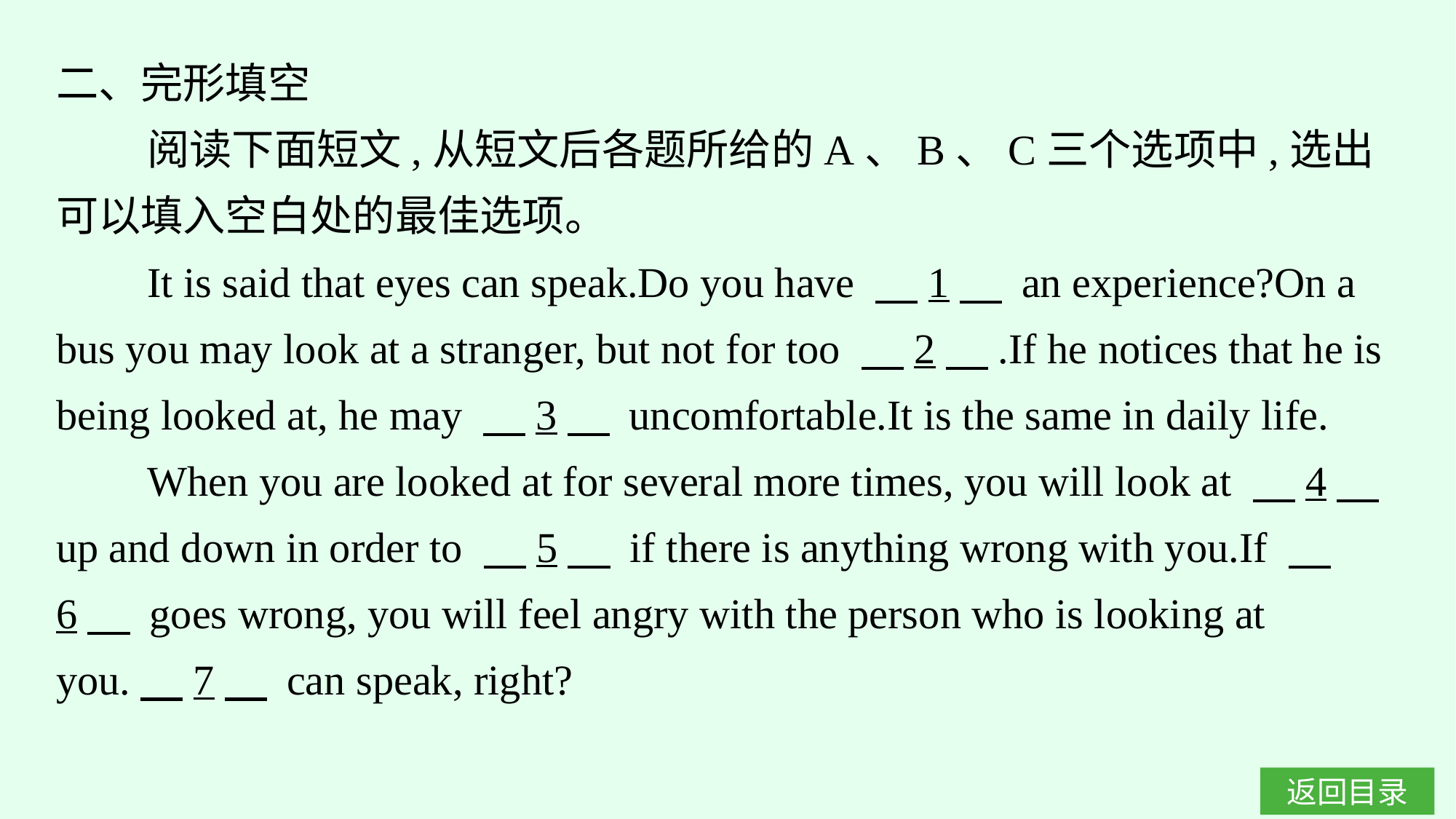

二、完形填空
阅读下面短文,从短文后各题所给的A、B、C三个选项中,选出可以填入空白处的最佳选项。
It is said that eyes can speak.Do you have 　1　 an experience?On a bus you may look at a stranger, but not for too 　2　.If he notices that he is being looked at, he may 　3　 uncomfortable.It is the same in daily life.
When you are looked at for several more times, you will look at 　4　 up and down in order to 　5　 if there is anything wrong with you.If 　6　 goes wrong, you will feel angry with the person who is looking at you.　7　 can speak, right?